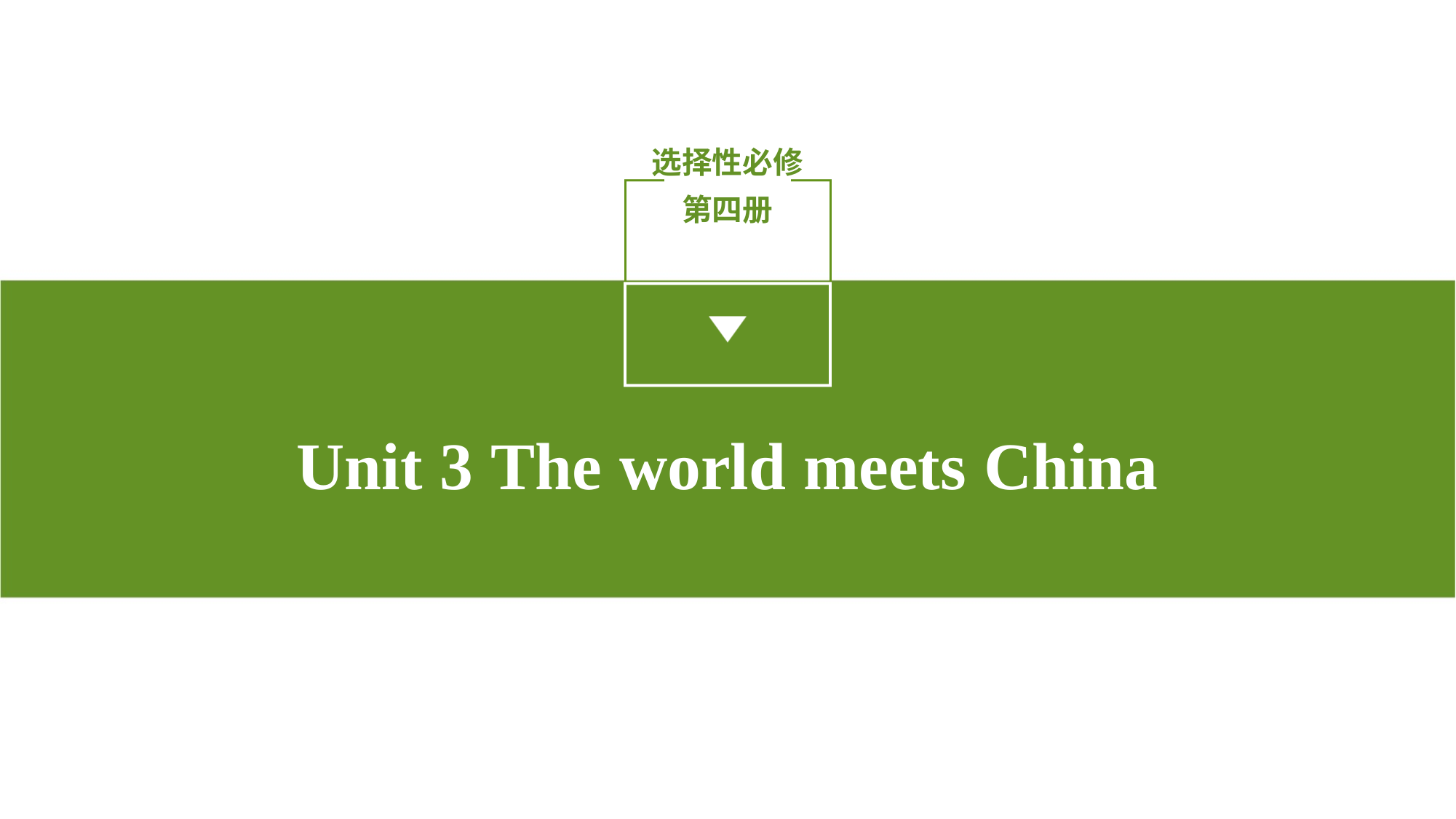

选择性必修第四册
Unit 3 The world meets China